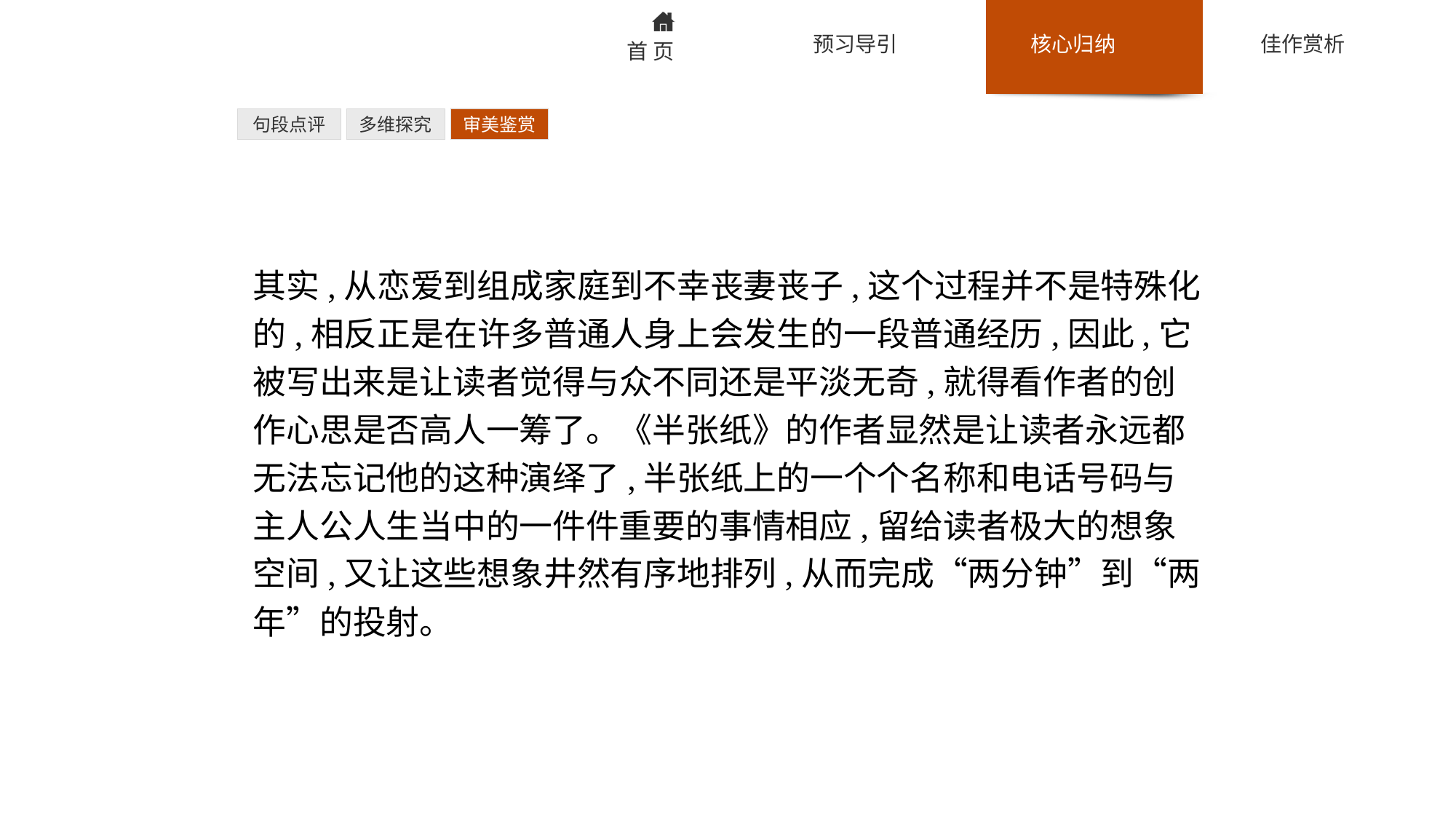

句段点评
多维探究
审美鉴赏
其实,从恋爱到组成家庭到不幸丧妻丧子,这个过程并不是特殊化的,相反正是在许多普通人身上会发生的一段普通经历,因此,它被写出来是让读者觉得与众不同还是平淡无奇,就得看作者的创作心思是否高人一筹了。《半张纸》的作者显然是让读者永远都无法忘记他的这种演绎了,半张纸上的一个个名称和电话号码与主人公人生当中的一件件重要的事情相应,留给读者极大的想象空间,又让这些想象井然有序地排列,从而完成“两分钟”到“两年”的投射。